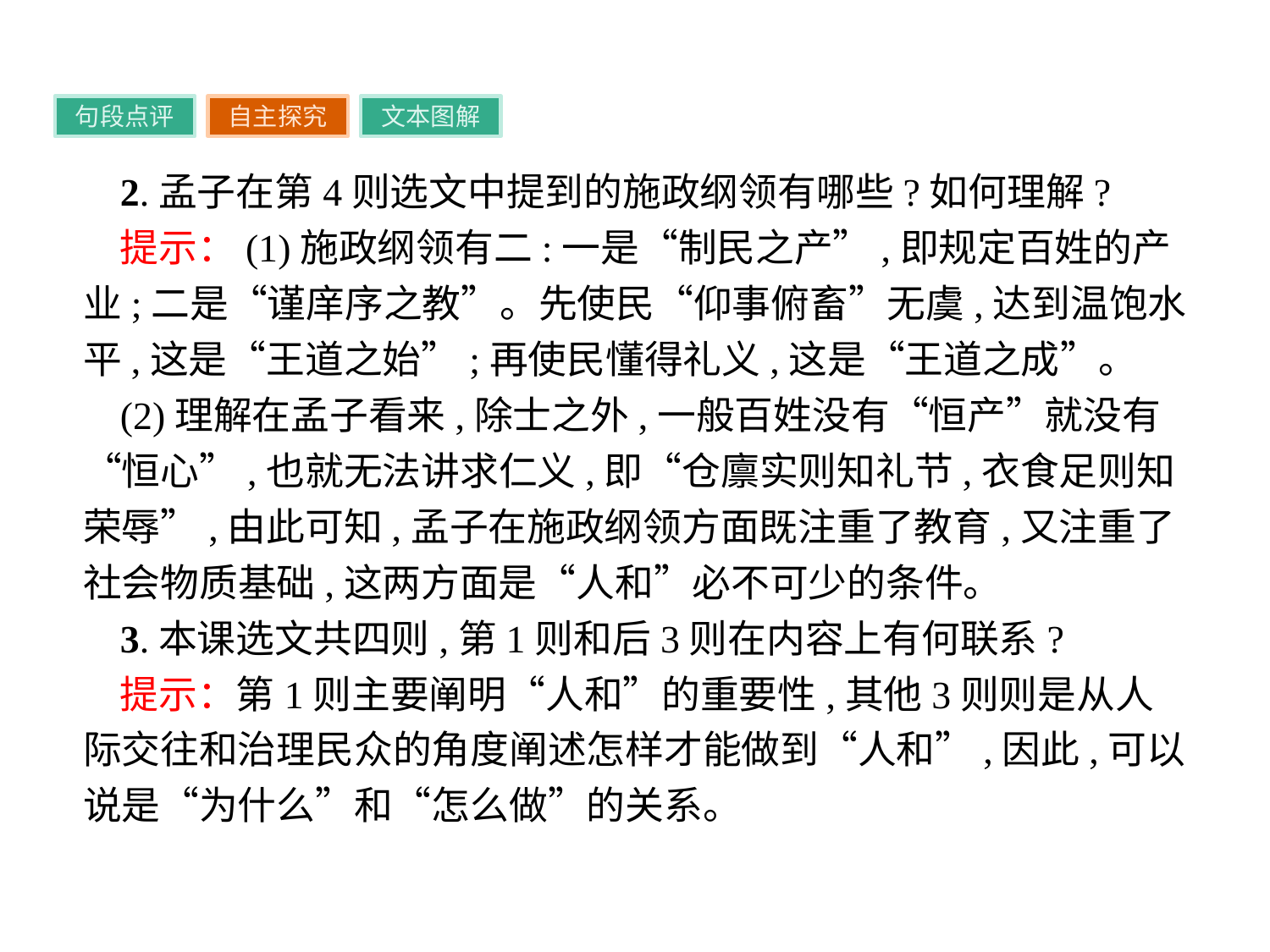

句段点评
自主探究
文本图解
2.孟子在第4则选文中提到的施政纲领有哪些?如何理解?
提示：(1)施政纲领有二:一是“制民之产”,即规定百姓的产业;二是“谨庠序之教”。先使民“仰事俯畜”无虞,达到温饱水平,这是“王道之始”;再使民懂得礼义,这是“王道之成”。
(2)理解在孟子看来,除士之外,一般百姓没有“恒产”就没有“恒心”,也就无法讲求仁义,即“仓廪实则知礼节,衣食足则知荣辱”,由此可知,孟子在施政纲领方面既注重了教育,又注重了社会物质基础,这两方面是“人和”必不可少的条件。
3.本课选文共四则,第1则和后3则在内容上有何联系?
提示：第1则主要阐明“人和”的重要性,其他3则则是从人际交往和治理民众的角度阐述怎样才能做到“人和”,因此,可以说是“为什么”和“怎么做”的关系。